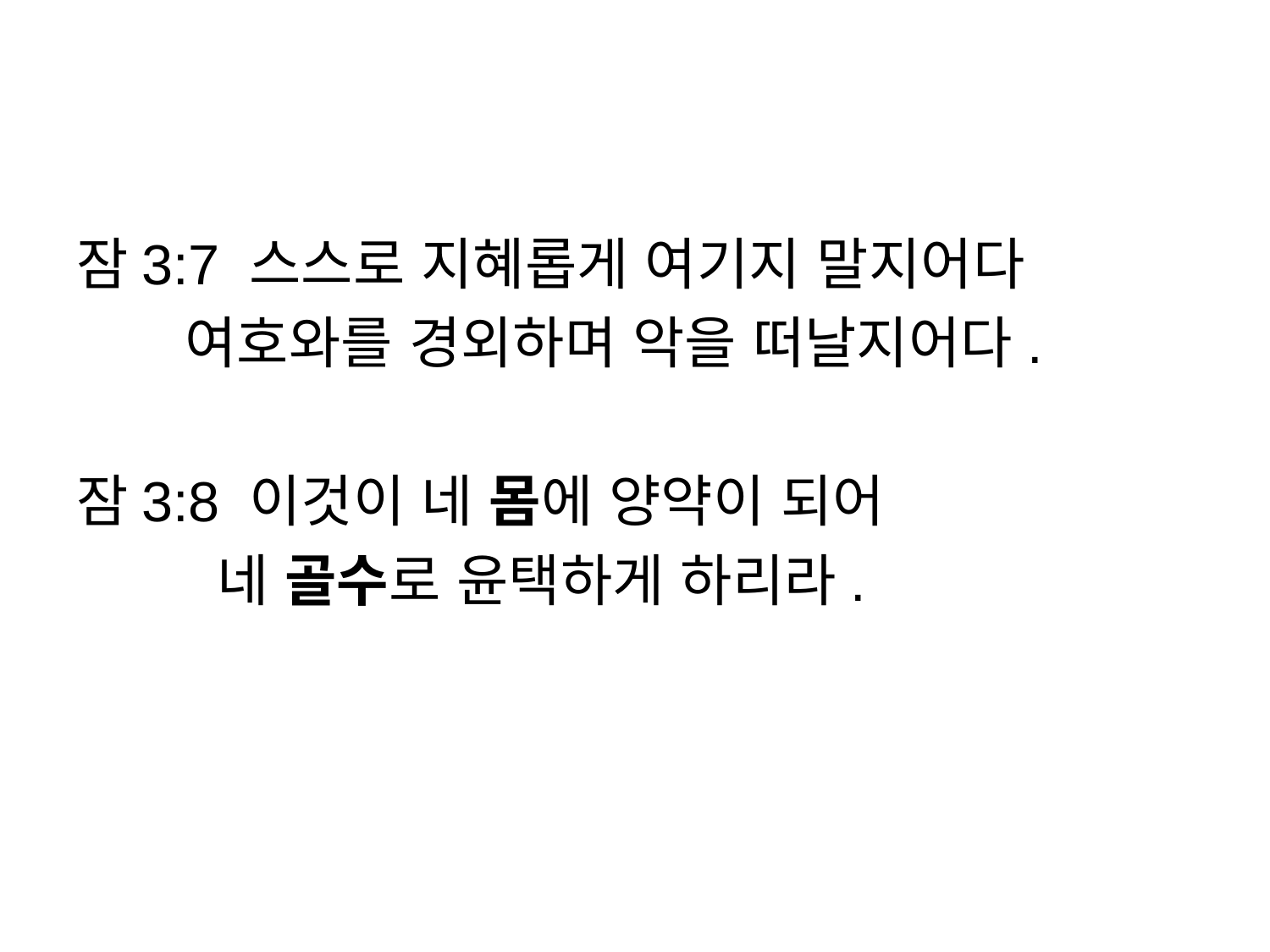

#
잠3:7 스스로 지혜롭게 여기지 말지어다
      여호와를 경외하며 악을 떠날지어다.

잠3:8 이것이 네 몸에 양약이 되어
        네 골수로 윤택하게 하리라.